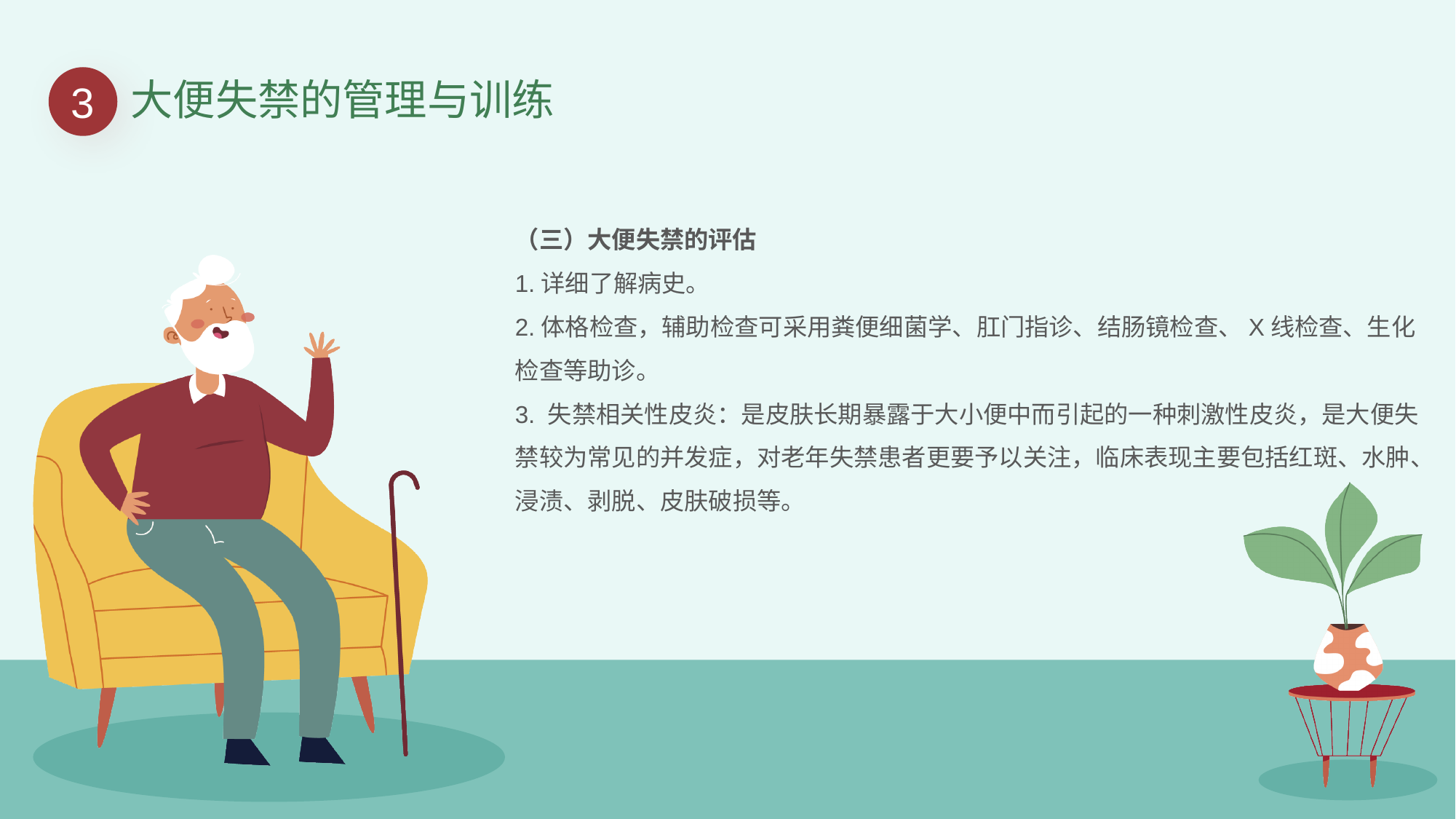

3
大便失禁的管理与训练
（三）大便失禁的评估
1.详细了解病史。
2.体格检查，辅助检查可采用粪便细菌学、肛门指诊、结肠镜检查、X线检查、生化检查等助诊。
3. 失禁相关性皮炎：是皮肤长期暴露于大小便中而引起的一种刺激性皮炎，是大便失禁较为常见的并发症，对老年失禁患者更要予以关注，临床表现主要包括红斑、水肿、浸渍、剥脱、皮肤破损等。